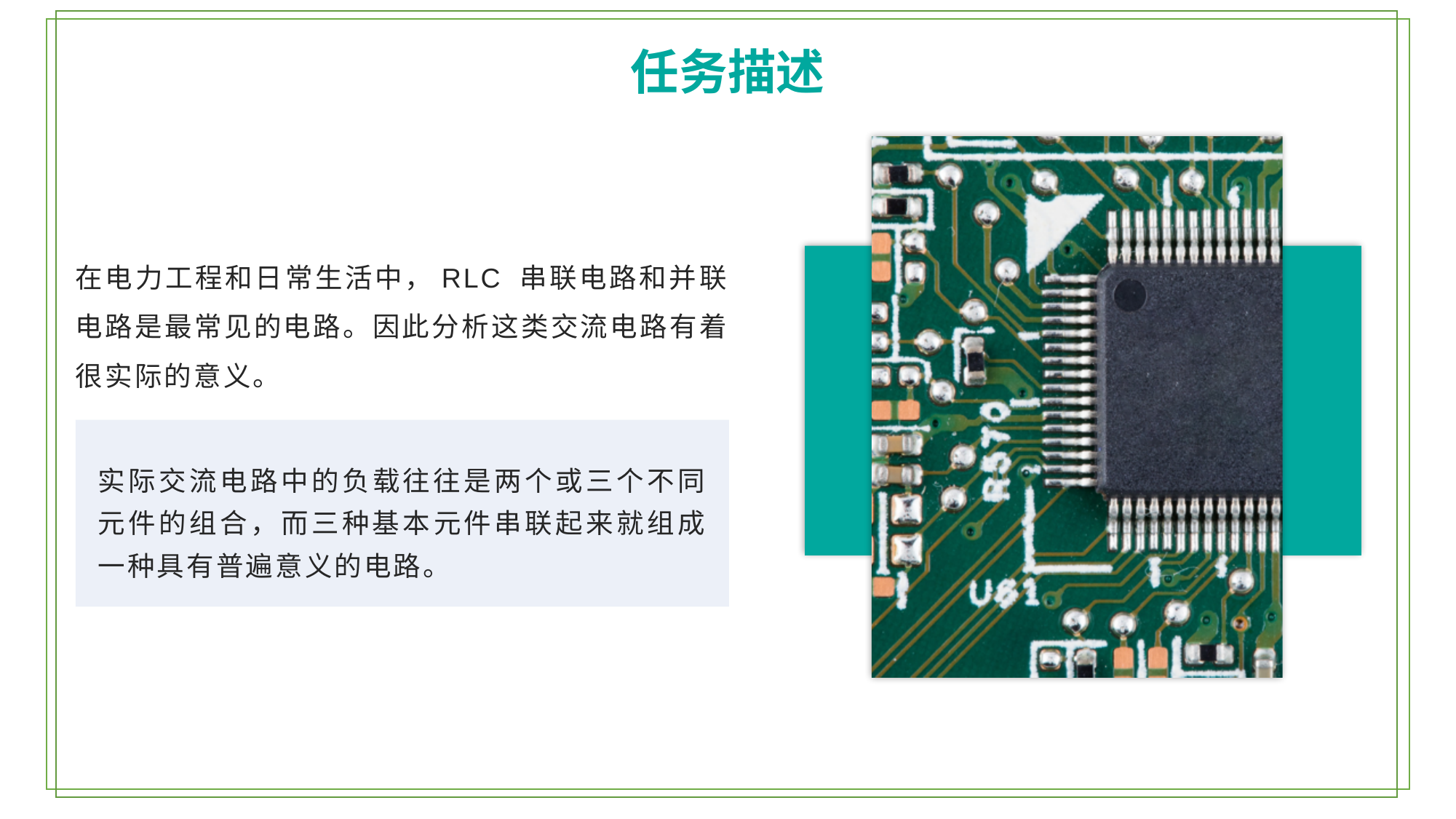

任务描述

在电力工程和日常生活中，RLC 串联电路和并联电路是最常见的电路。因此分析这类交流电路有着很实际的意义。

实际交流电路中的负载往往是两个或三个不同元件的组合，而三种基本元件串联起来就组成一种具有普遍意义的电路。